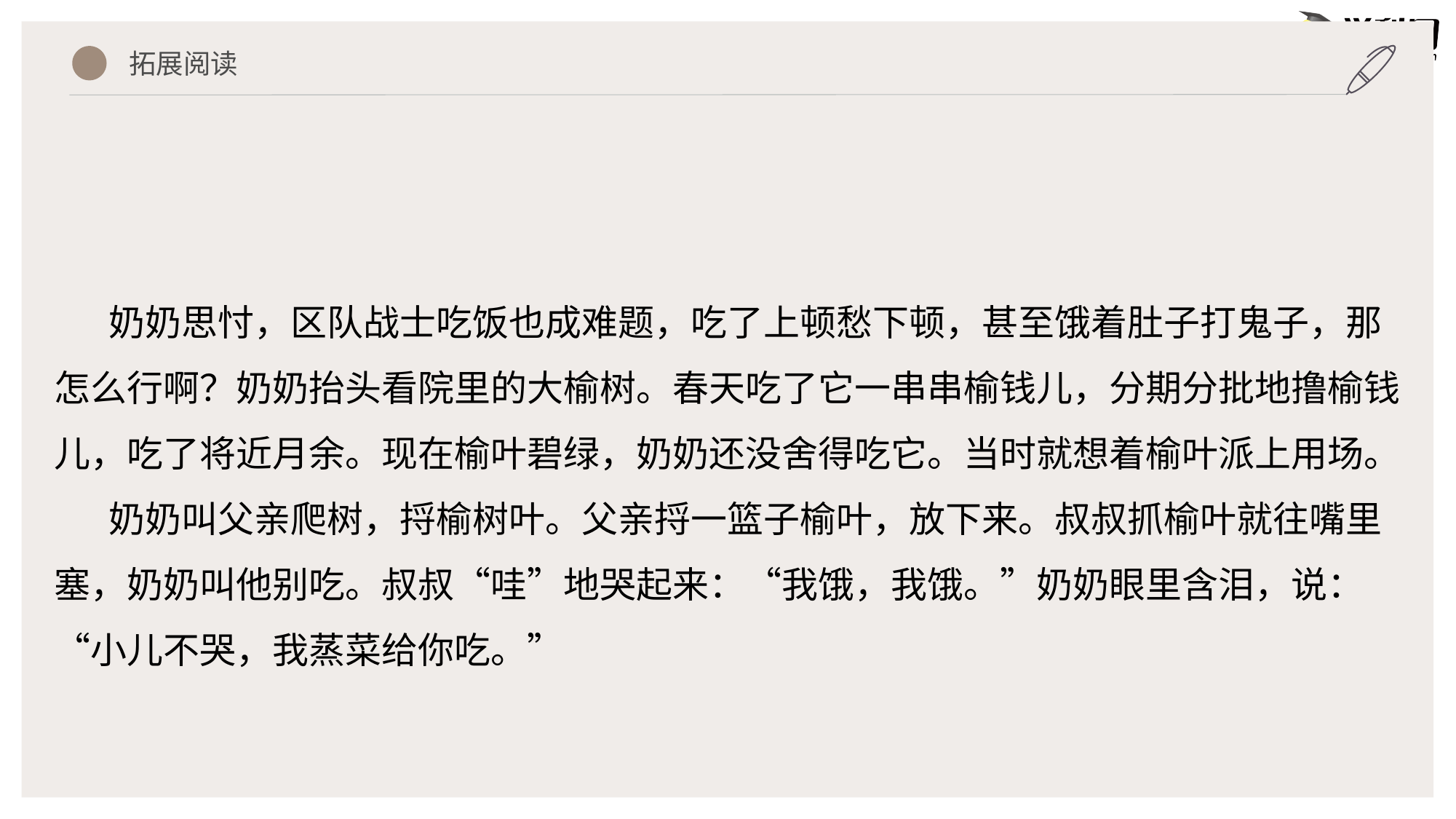

拓展阅读

奶奶思忖，区队战士吃饭也成难题，吃了上顿愁下顿，甚至饿着肚子打鬼子，那怎么行啊？奶奶抬头看院里的大榆树。春天吃了它一串串榆钱儿，分期分批地撸榆钱儿，吃了将近月余。现在榆叶碧绿，奶奶还没舍得吃它。当时就想着榆叶派上用场。
奶奶叫父亲爬树，捋榆树叶。父亲捋一篮子榆叶，放下来。叔叔抓榆叶就往嘴里塞，奶奶叫他别吃。叔叔“哇”地哭起来：“我饿，我饿。”奶奶眼里含泪，说：“小儿不哭，我蒸菜给你吃。”